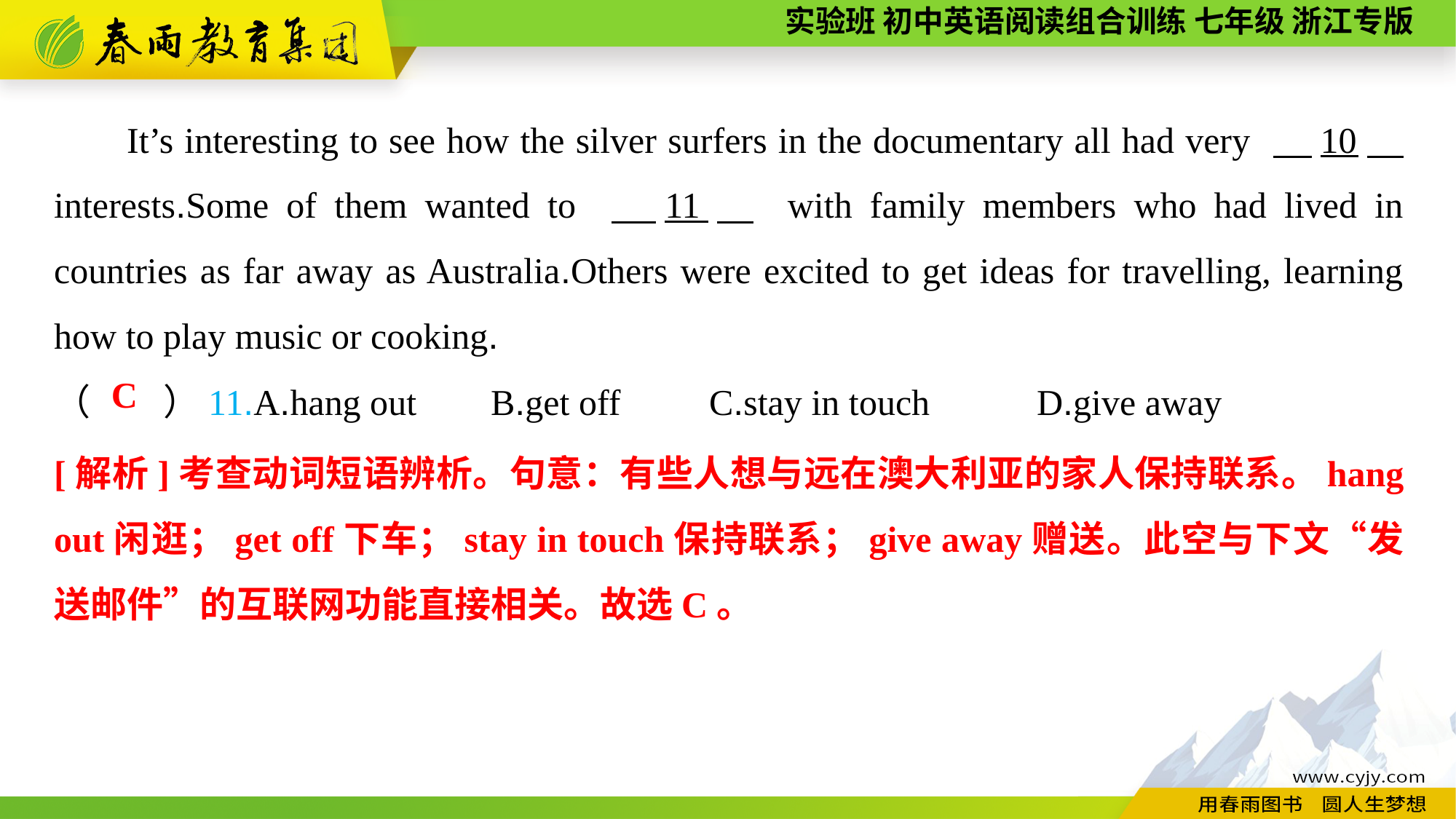

It’s interesting to see how the silver surfers in the documentary all had very 　10　 interests.Some of them wanted to 　11　 with family members who had lived in countries as far away as Australia.Others were excited to get ideas for travelling, learning how to play music or cooking.
（　　）11.A.hang out	B.get off	C.stay in touch	D.give away
C
[解析]考查动词短语辨析。句意：有些人想与远在澳大利亚的家人保持联系。hang out闲逛；get off下车；stay in touch保持联系；give away赠送。此空与下文“发送邮件”的互联网功能直接相关。故选C。